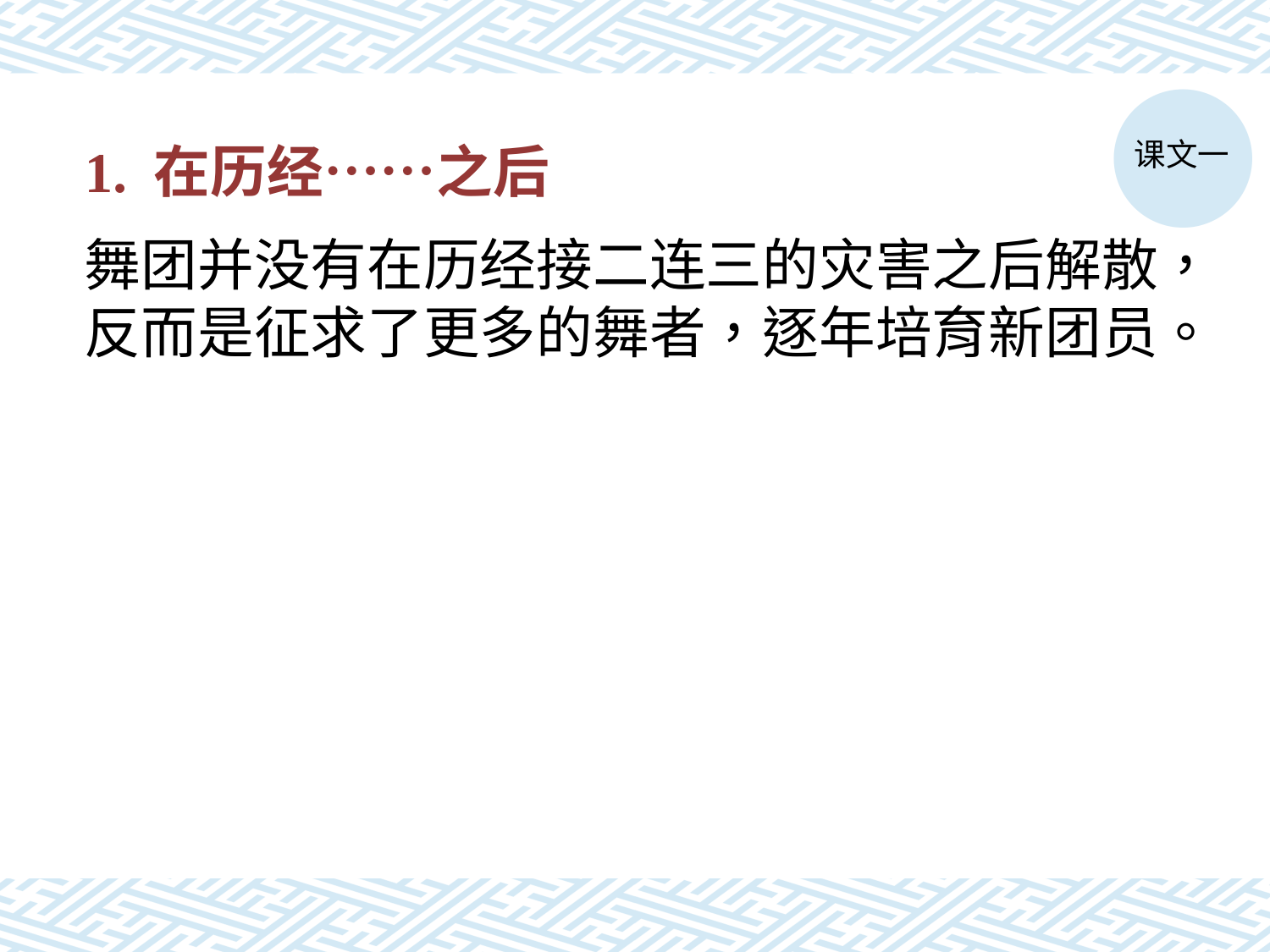

# 1. 在历经……之后
课文一
舞团并没有在历经接二连三的灾害之后解散，反而是征求了更多的舞者，逐年培育新团员。